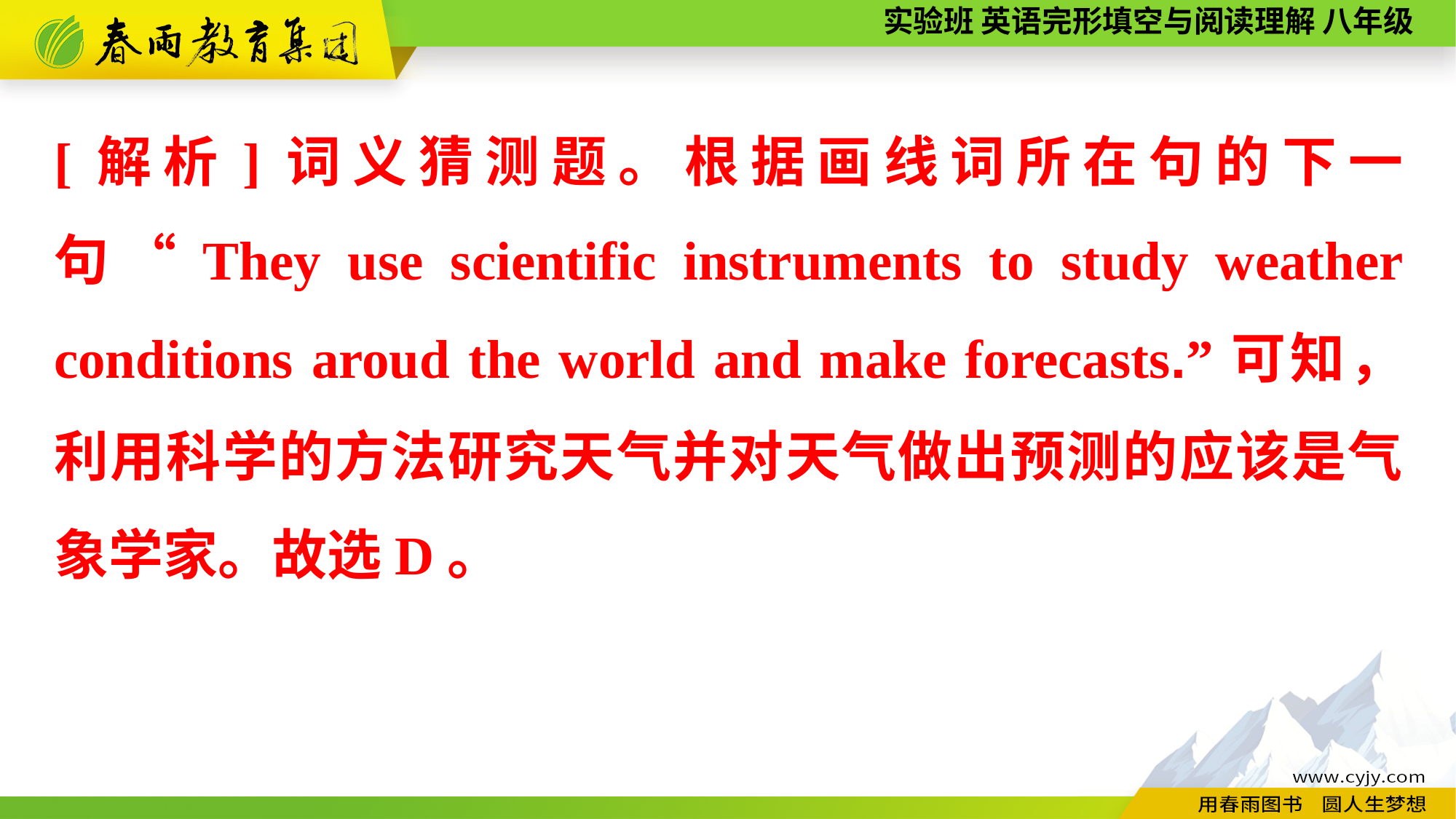

[解析]词义猜测题。根据画线词所在句的下一句“They use scientific instruments to study weather conditions aroud the world and make forecasts.”可知，利用科学的方法研究天气并对天气做出预测的应该是气象学家。故选D。